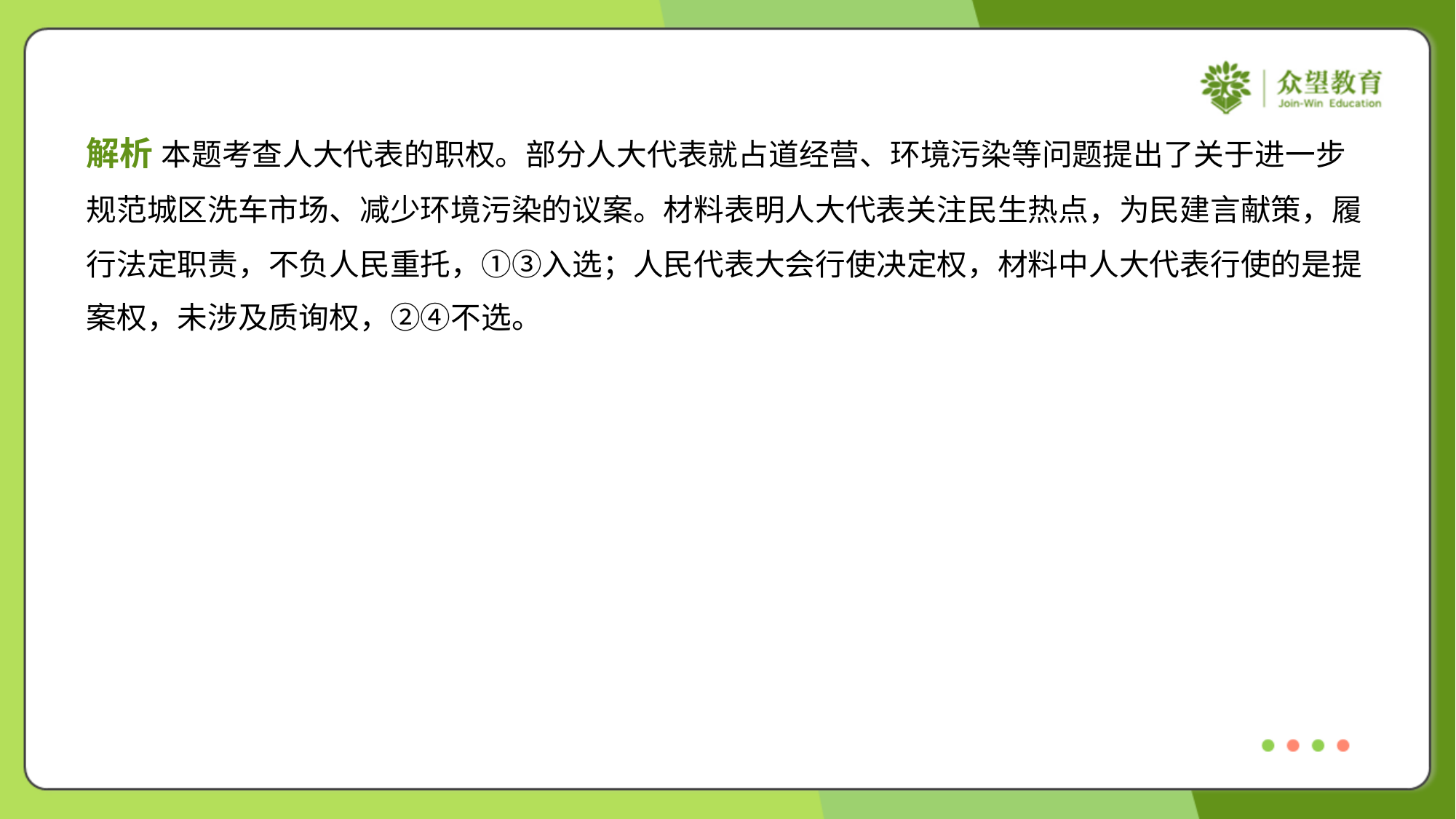

解析 本题考查人大代表的职权。部分人大代表就占道经营、环境污染等问题提出了关于进一步
规范城区洗车市场、减少环境污染的议案。材料表明人大代表关注民生热点，为民建言献策，履
行法定职责，不负人民重托，①③入选；人民代表大会行使决定权，材料中人大代表行使的是提
案权，未涉及质询权，②④不选。